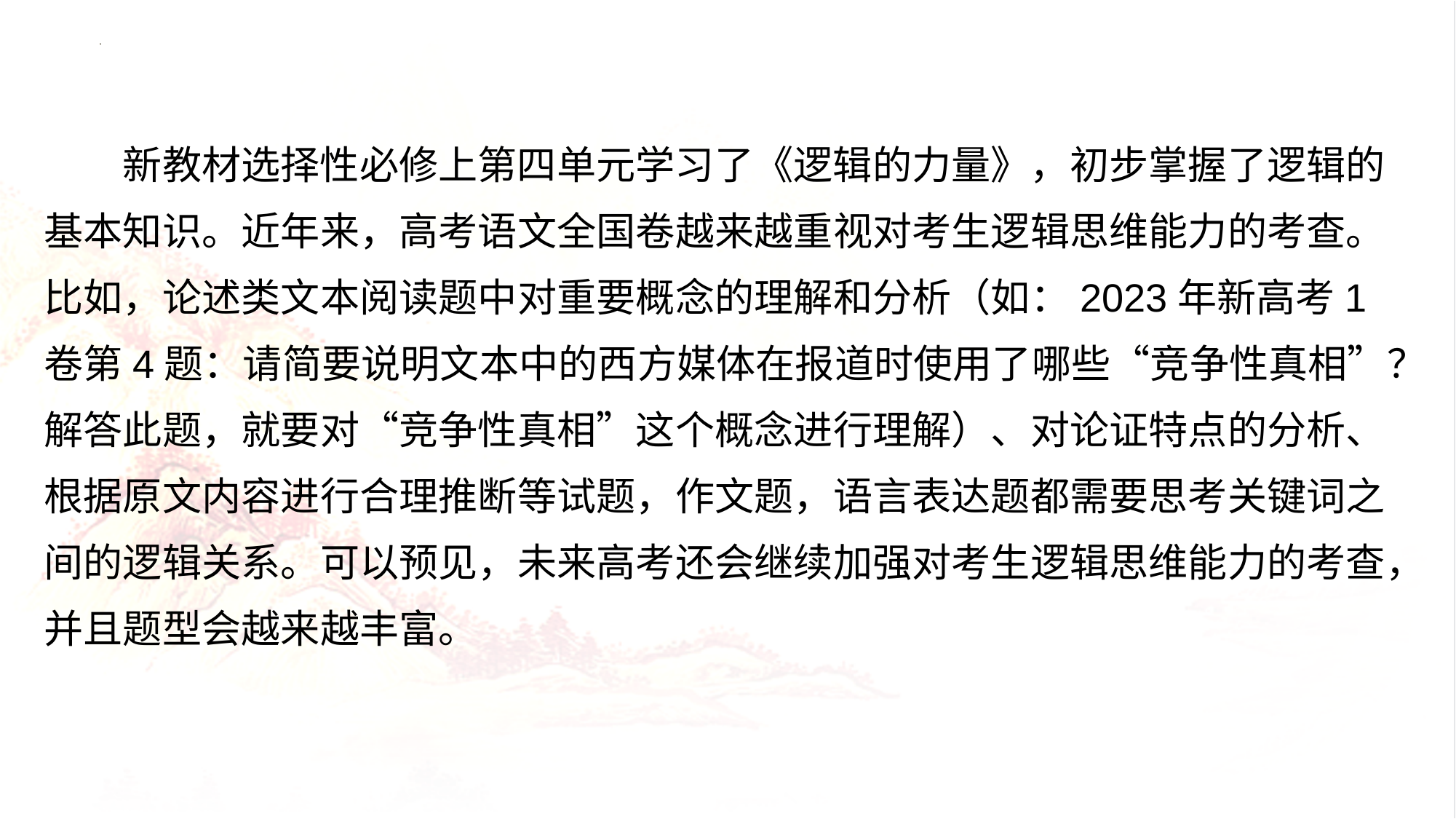

新教材选择性必修上第四单元学习了《逻辑的力量》，初步掌握了逻辑的基本知识。近年来，高考语文全国卷越来越重视对考生逻辑思维能力的考查。比如，论述类文本阅读题中对重要概念的理解和分析（如：2023年新高考1卷第4题：请简要说明文本中的西方媒体在报道时使用了哪些“竞争性真相”？解答此题，就要对“竞争性真相”这个概念进行理解）、对论证特点的分析、根据原文内容进行合理推断等试题，作文题，语言表达题都需要思考关键词之间的逻辑关系。可以预见，未来高考还会继续加强对考生逻辑思维能力的考查，并且题型会越来越丰富。